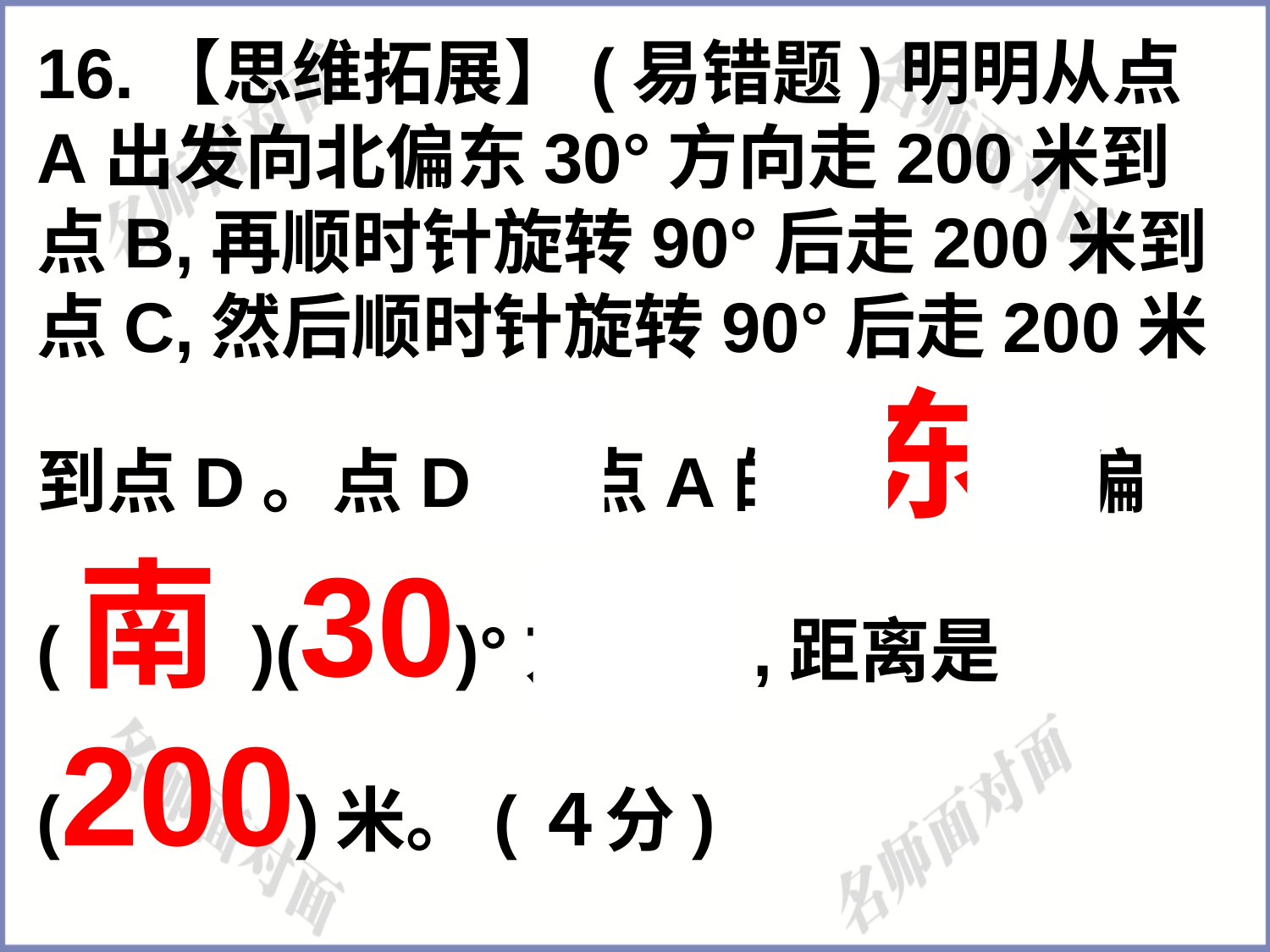

16.【思维拓展】(易错题)明明从点A出发向北偏东30°方向走200米到点B,再顺时针旋转90°后走200米到点C,然后顺时针旋转90°后走200米到点D。点D 在点A的(东)偏(南)(30)°方向上,距离是(200)米。(４分)